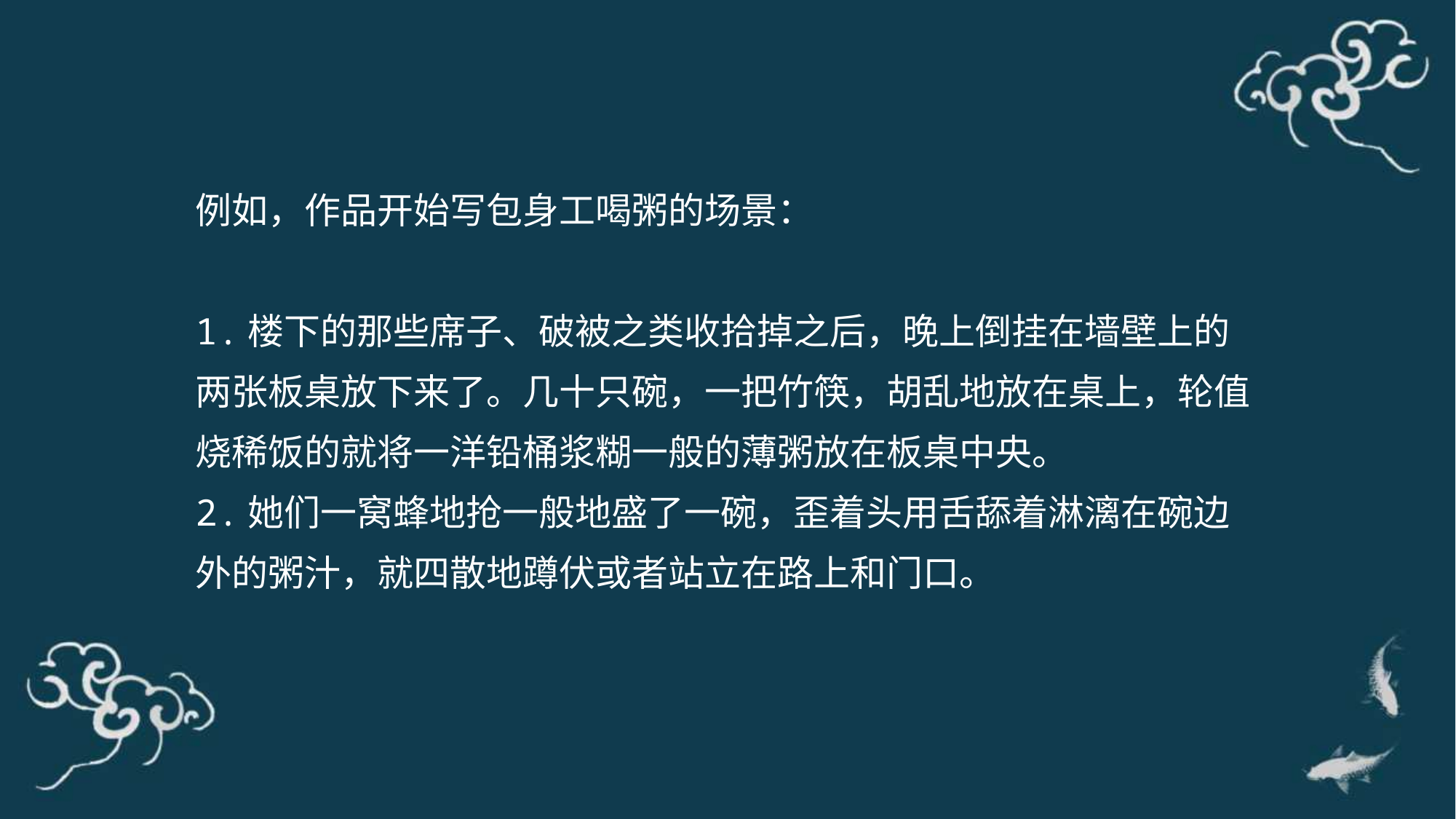

例如，作品开始写包身工喝粥的场景：

1.楼下的那些席子、破被之类收拾掉之后，晚上倒挂在墙壁上的两张板桌放下来了。几十只碗，一把竹筷，胡乱地放在桌上，轮值烧稀饭的就将一洋铅桶浆糊一般的薄粥放在板桌中央。
2.她们一窝蜂地抢一般地盛了一碗，歪着头用舌舔着淋漓在碗边外的粥汁，就四散地蹲伏或者站立在路上和门口。